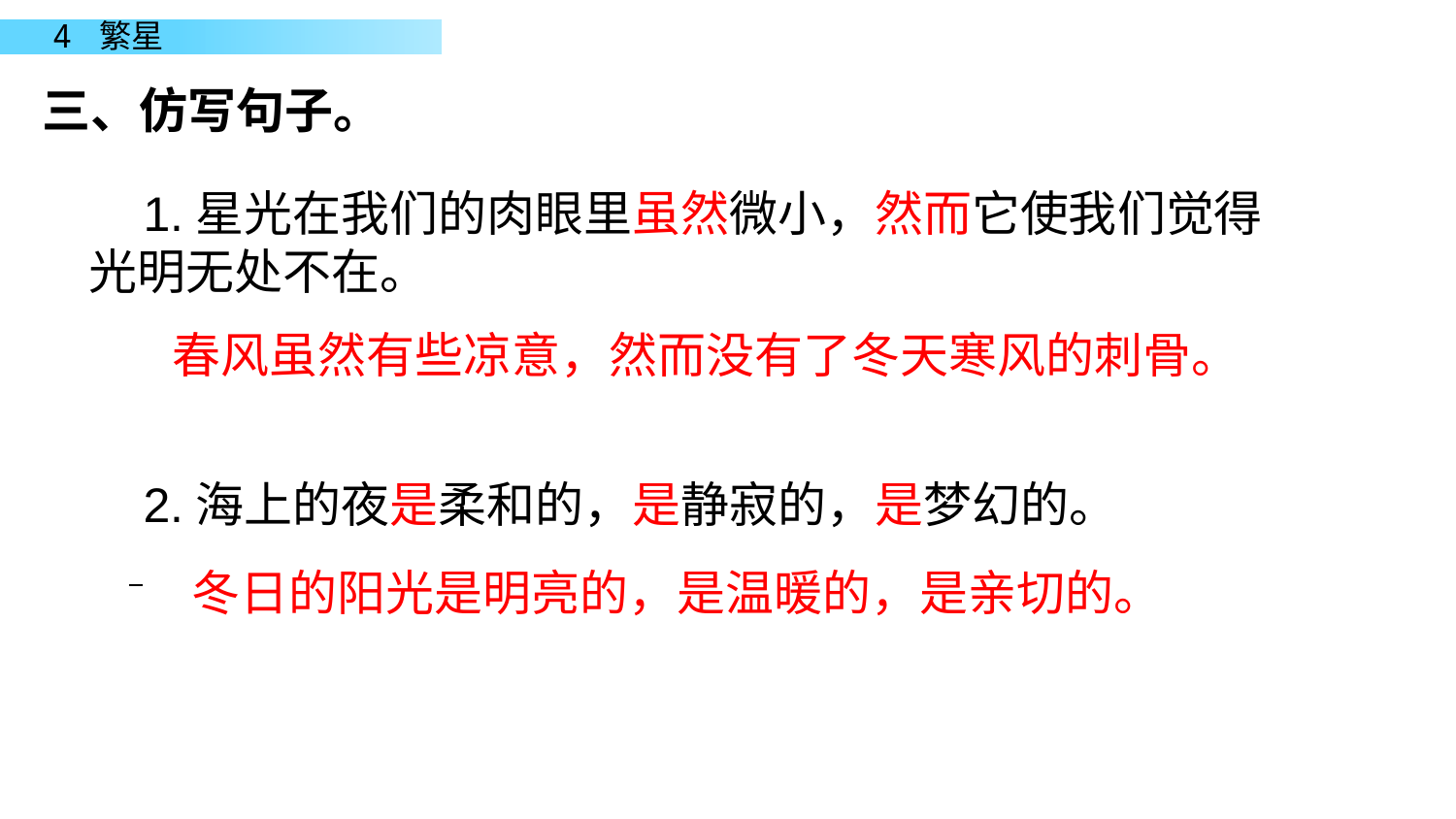

三、仿写句子。
    1.星光在我们的肉眼里虽然微小，然而它使我们觉得光明无处不在。

    2.海上的夜是柔和的，是静寂的，是梦幻的。

春风虽然有些凉意，然而没有了冬天寒风的刺骨。
冬日的阳光是明亮的，是温暖的，是亲切的。